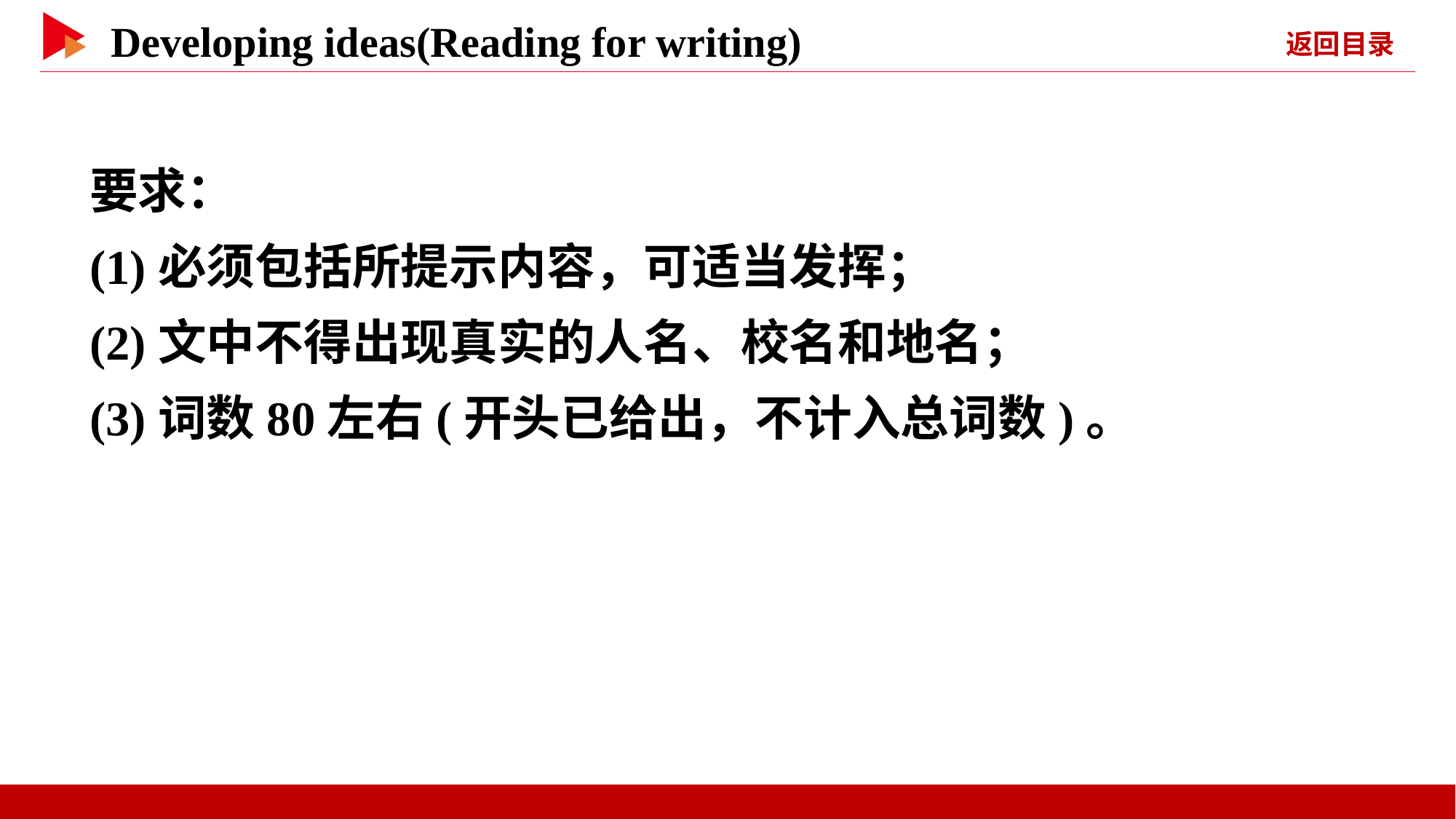

要求：
(1)必须包括所提示内容，可适当发挥；
(2)文中不得出现真实的人名、校名和地名；
(3)词数80左右(开头已给出，不计入总词数)。